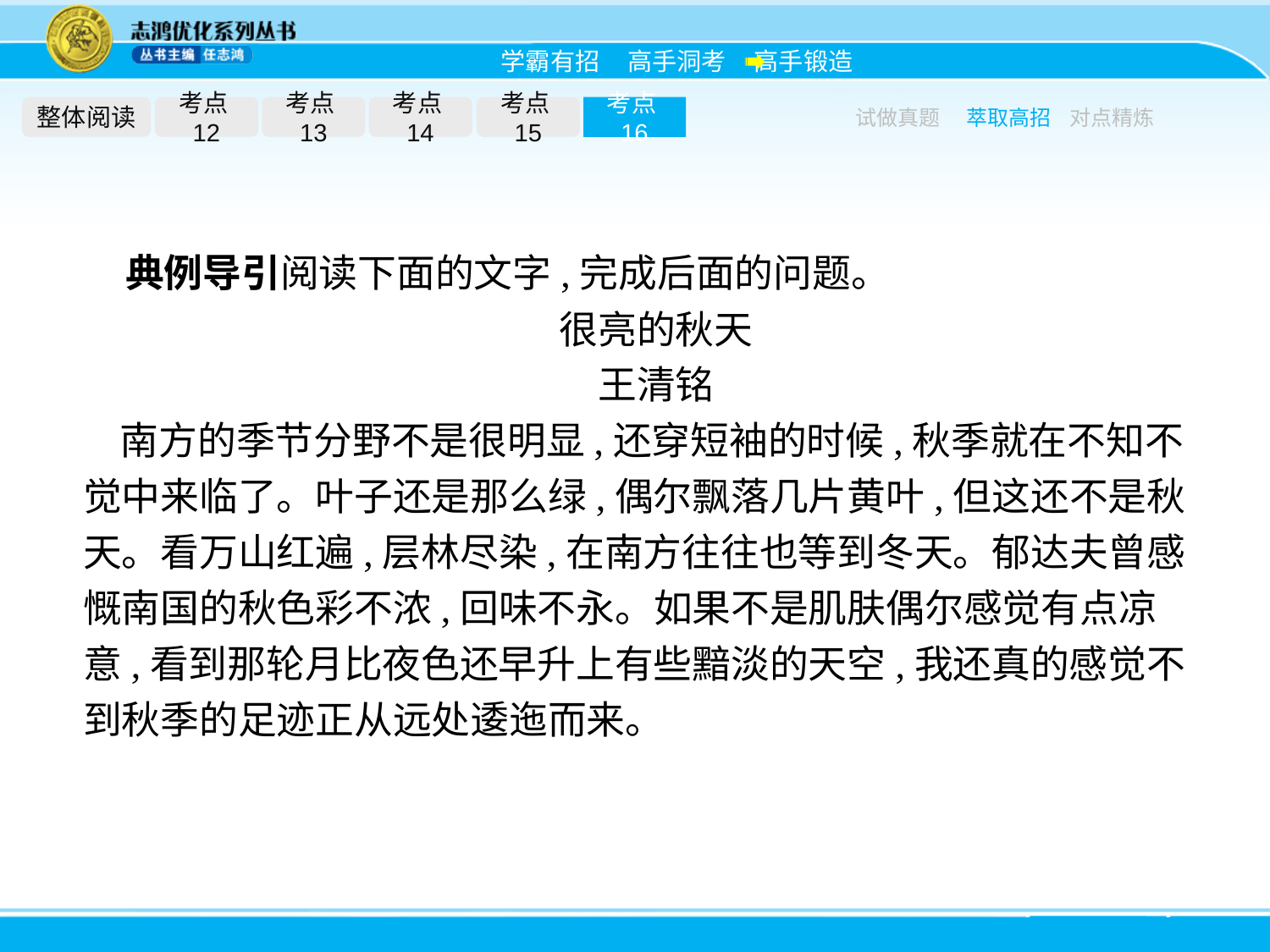

整体阅读
考点12
考点13
考点14
考点15
考点16
试做真题
萃取高招
对点精炼
典例导引阅读下面的文字,完成后面的问题。
很亮的秋天
王清铭
南方的季节分野不是很明显,还穿短袖的时候,秋季就在不知不觉中来临了。叶子还是那么绿,偶尔飘落几片黄叶,但这还不是秋天。看万山红遍,层林尽染,在南方往往也等到冬天。郁达夫曾感慨南国的秋色彩不浓,回味不永。如果不是肌肤偶尔感觉有点凉意,看到那轮月比夜色还早升上有些黯淡的天空,我还真的感觉不到秋季的足迹正从远处逶迤而来。